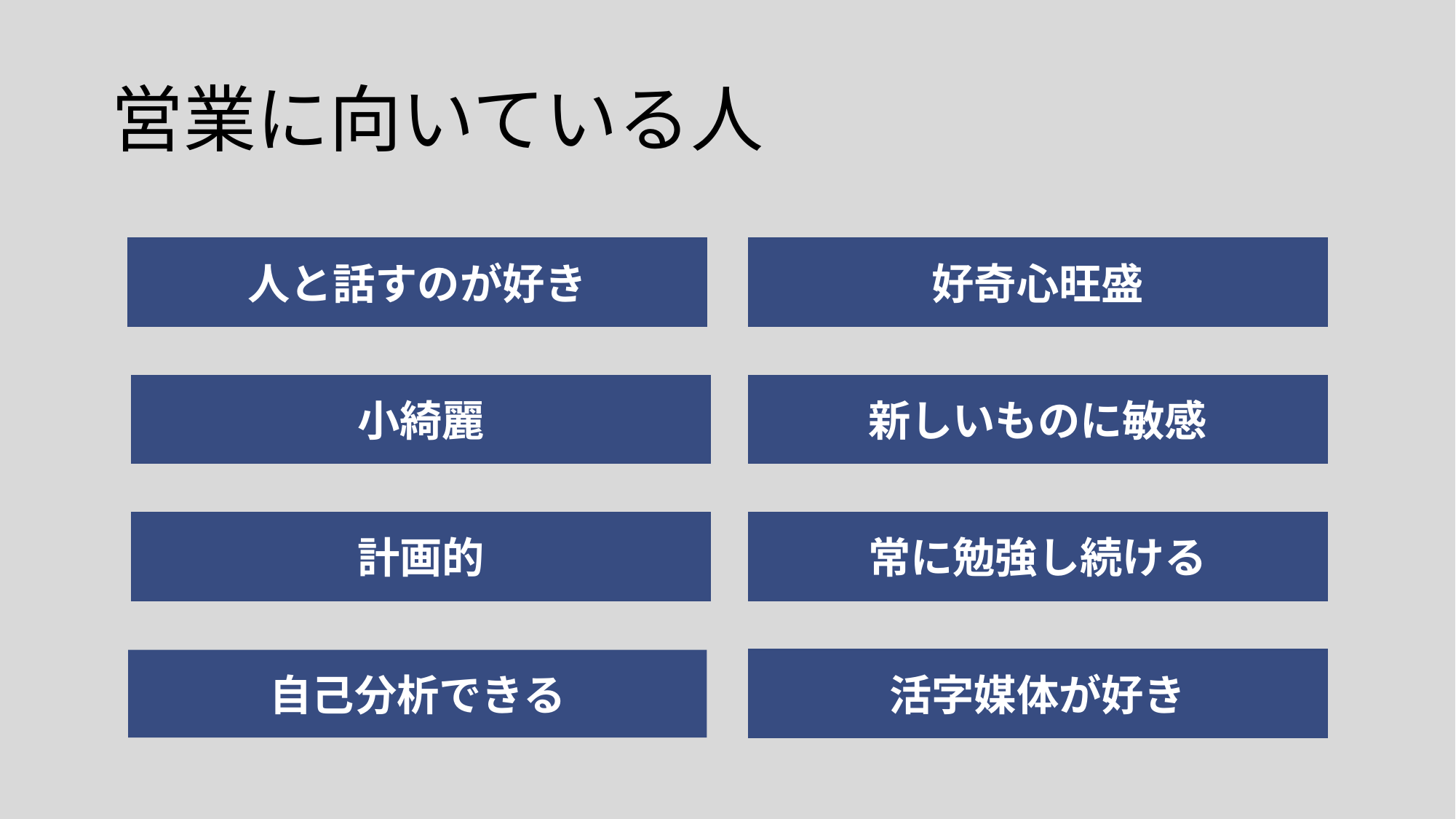

# 営業に向いている人

人と話すのが好き
好奇心旺盛
小綺麗
新しいものに敏感
計画的
常に勉強し続ける
自己分析できる
活字媒体が好き